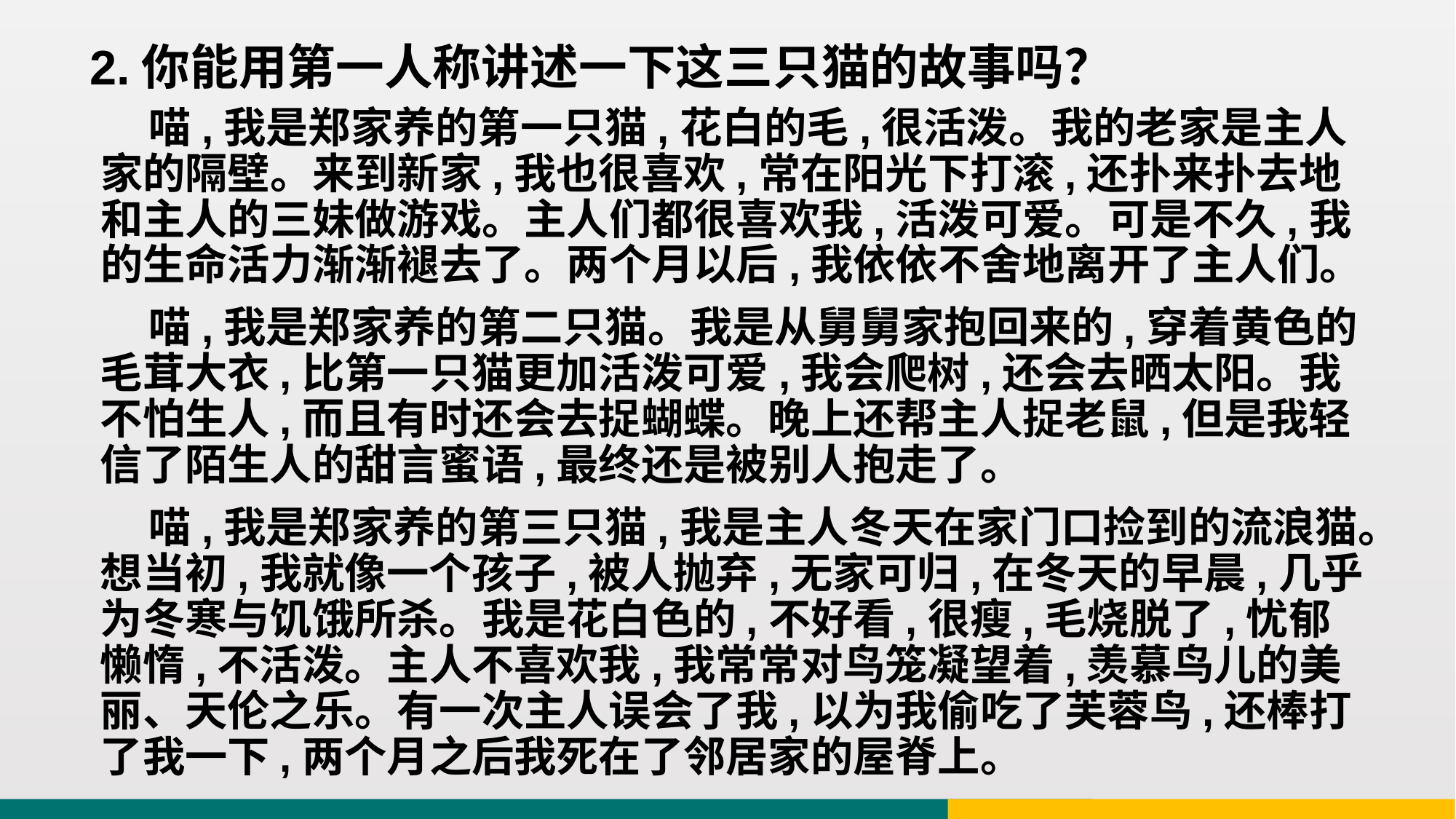

2.你能用第一人称讲述一下这三只猫的故事吗？
    喵,我是郑家养的第一只猫,花白的毛,很活泼。我的老家是主人家的隔壁。来到新家,我也很喜欢,常在阳光下打滚,还扑来扑去地和主人的三妹做游戏。主人们都很喜欢我,活泼可爱。可是不久,我的生命活力渐渐褪去了。两个月以后,我依依不舍地离开了主人们。
    喵,我是郑家养的第二只猫。我是从舅舅家抱回来的,穿着黄色的毛茸大衣,比第一只猫更加活泼可爱,我会爬树,还会去晒太阳。我不怕生人,而且有时还会去捉蝴蝶。晚上还帮主人捉老鼠,但是我轻信了陌生人的甜言蜜语,最终还是被别人抱走了。
    喵,我是郑家养的第三只猫,我是主人冬天在家门口捡到的流浪猫。想当初,我就像一个孩子,被人抛弃,无家可归,在冬天的早晨,几乎为冬寒与饥饿所杀。我是花白色的,不好看,很瘦,毛烧脱了,忧郁懒惰,不活泼。主人不喜欢我,我常常对鸟笼凝望着,羡慕鸟儿的美丽、天伦之乐。有一次主人误会了我,以为我偷吃了芙蓉鸟,还棒打了我一下,两个月之后我死在了邻居家的屋脊上。